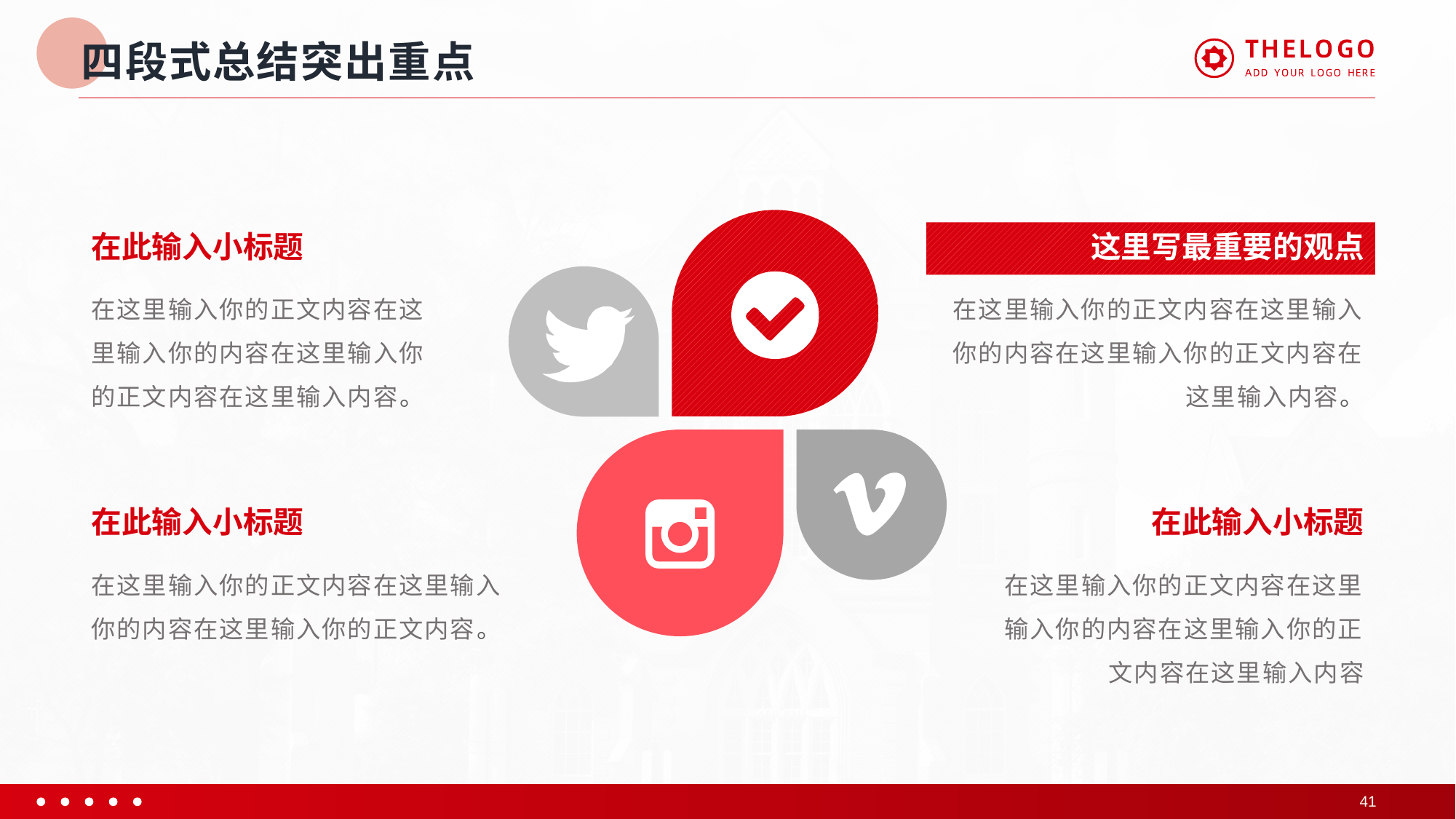

# 四段式总结突出重点

在此输入小标题
在这里输入你的正文内容在这里输入你的内容在这里输入你的正文内容在这里输入内容。
这里写最重要的观点
在这里输入你的正文内容在这里输入你的内容在这里输入你的正文内容在这里输入内容。
在此输入小标题
在这里输入你的正文内容在这里输入你的内容在这里输入你的正文内容。
在此输入小标题
在这里输入你的正文内容在这里输入你的内容在这里输入你的正文内容在这里输入内容
41